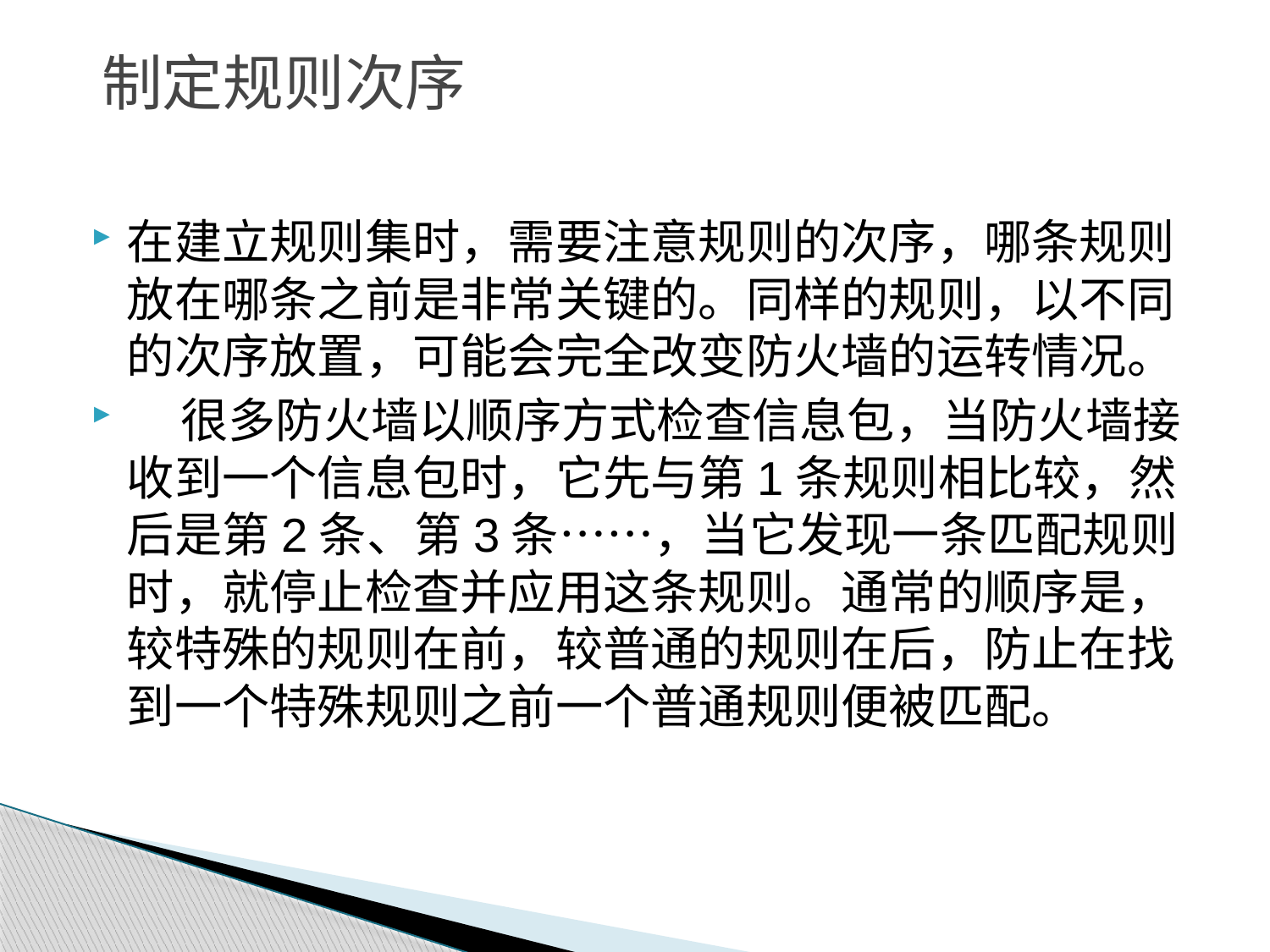

# 制定规则次序
在建立规则集时，需要注意规则的次序，哪条规则放在哪条之前是非常关键的。同样的规则，以不同的次序放置，可能会完全改变防火墙的运转情况。
    很多防火墙以顺序方式检查信息包，当防火墙接收到一个信息包时，它先与第1条规则相比较，然后是第2条、第3条……，当它发现一条匹配规则时，就停止检查并应用这条规则。通常的顺序是，较特殊的规则在前，较普通的规则在后，防止在找到一个特殊规则之前一个普通规则便被匹配。